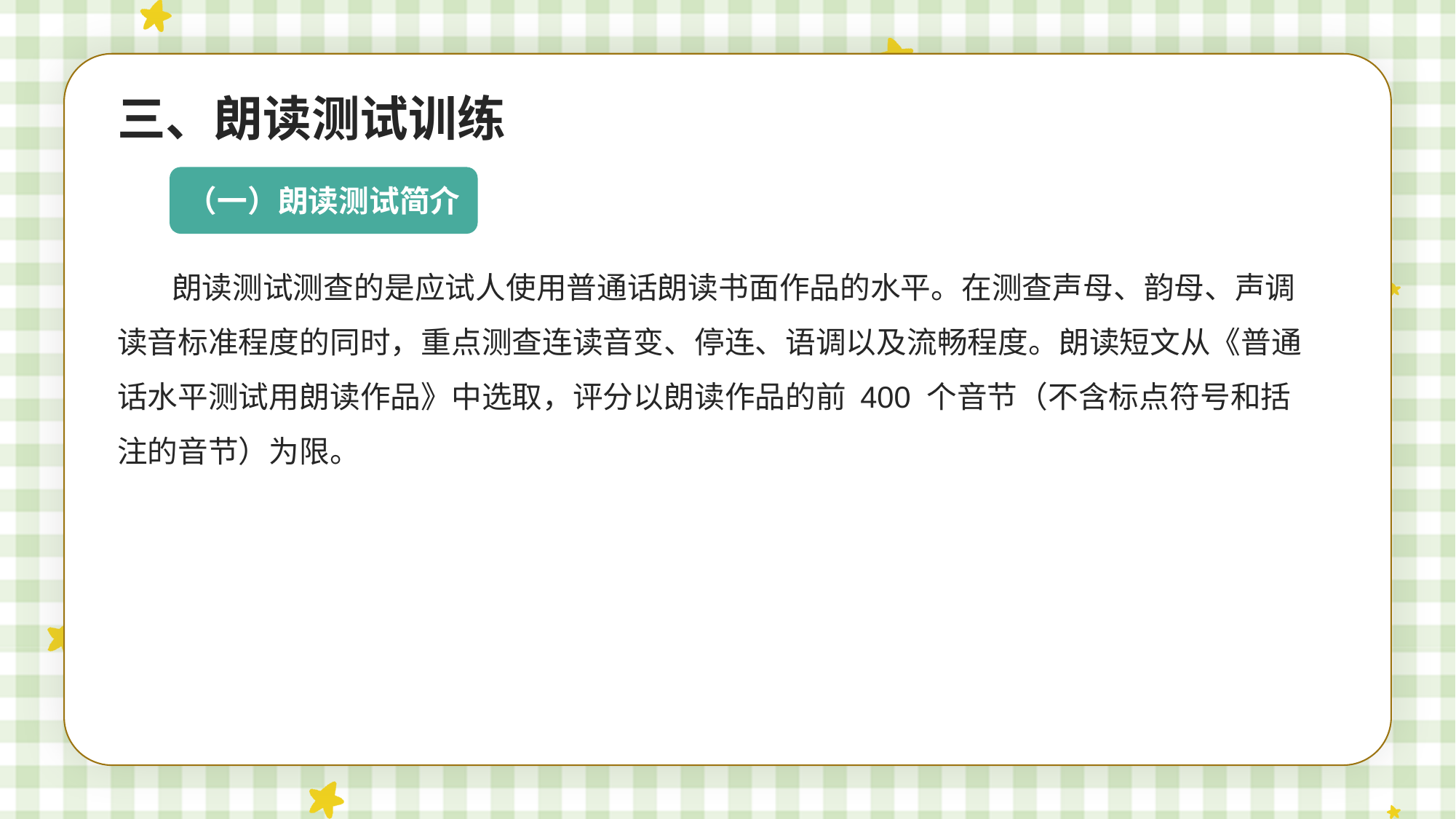

三、朗读测试训练
（一）朗读测试简介
朗读测试测查的是应试人使用普通话朗读书面作品的水平。在测查声母、韵母、声调读音标准程度的同时，重点测查连读音变、停连、语调以及流畅程度。朗读短文从《普通话水平测试用朗读作品》中选取，评分以朗读作品的前 400 个音节（不含标点符号和括注的音节）为限。